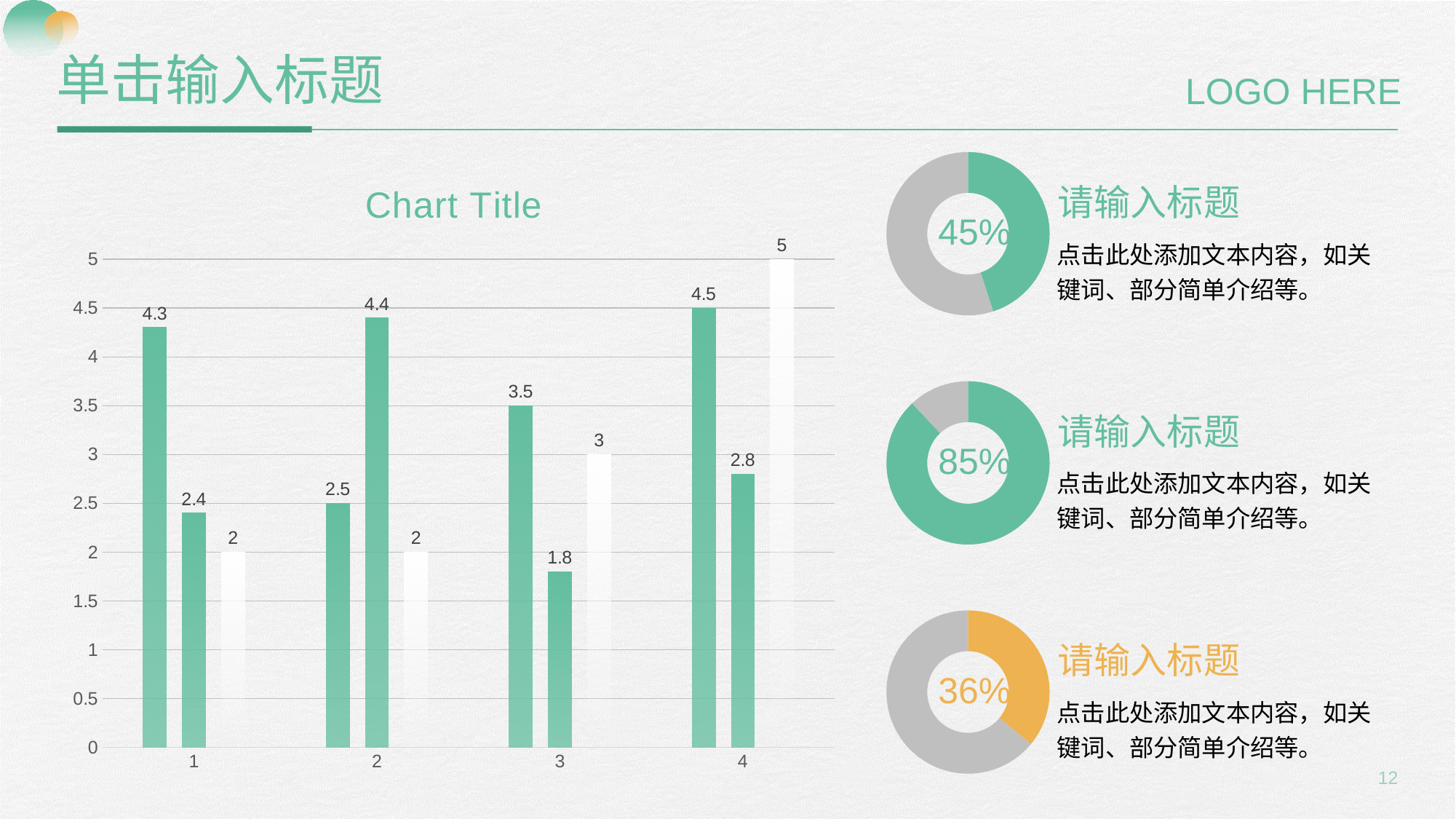

单击输入标题
LOGO HERE

### Chart

| Category |  |
|---|---|
请输入标题
点击此处添加文本内容，如关键词、部分简单介绍等。
45%

### Chart:

| Category |  |  |  |
|---|---|---|---|

### Chart

| Category |  |
|---|---|
请输入标题
点击此处添加文本内容，如关键词、部分简单介绍等。
85%

### Chart

| Category |  |
|---|---|
请输入标题
点击此处添加文本内容，如关键词、部分简单介绍等。
36%
12